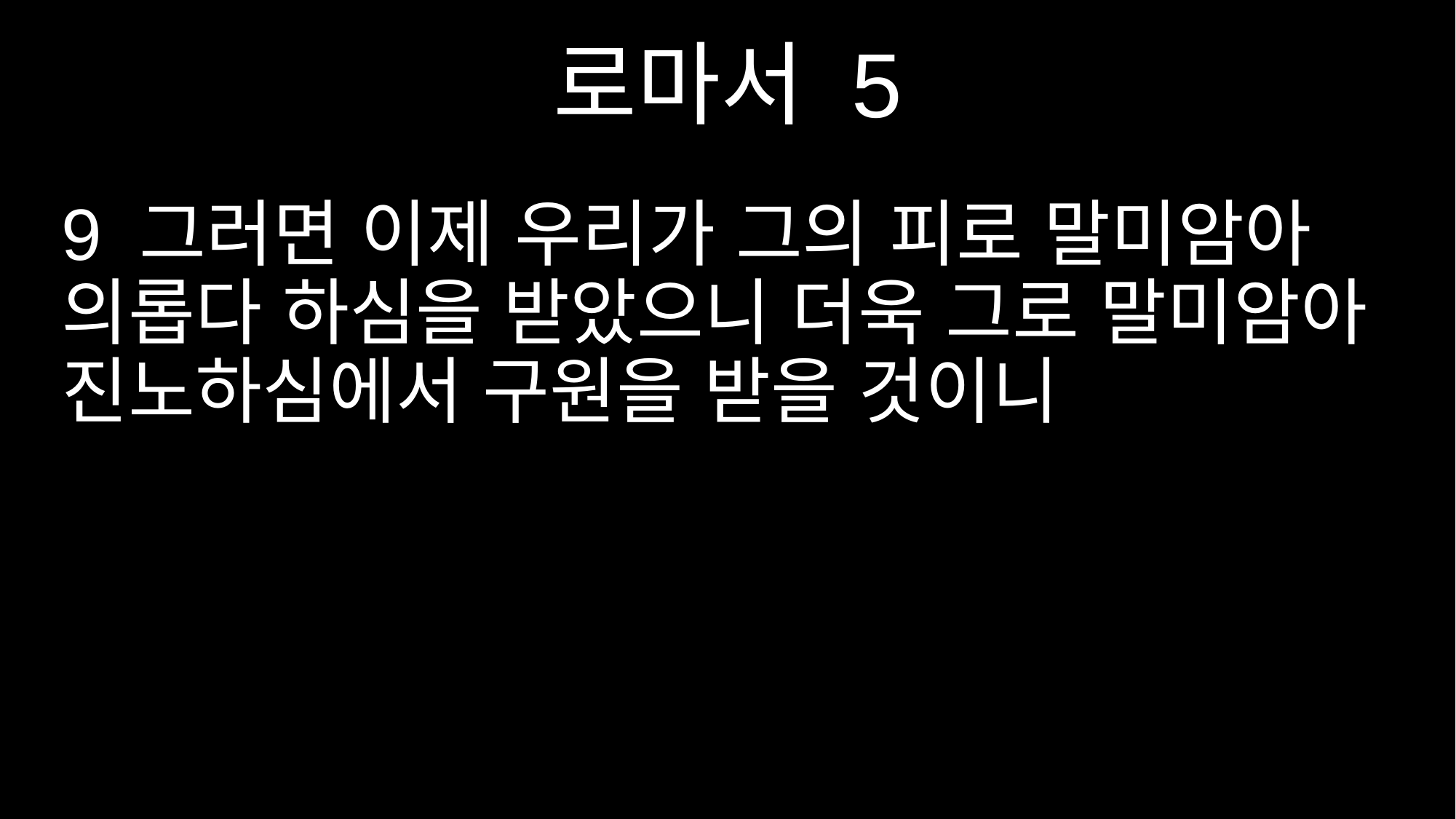

로마서 5
9 그러면 이제 우리가 그의 피로 말미암아 의롭다 하심을 받았으니 더욱 그로 말미암아 진노하심에서 구원을 받을 것이니